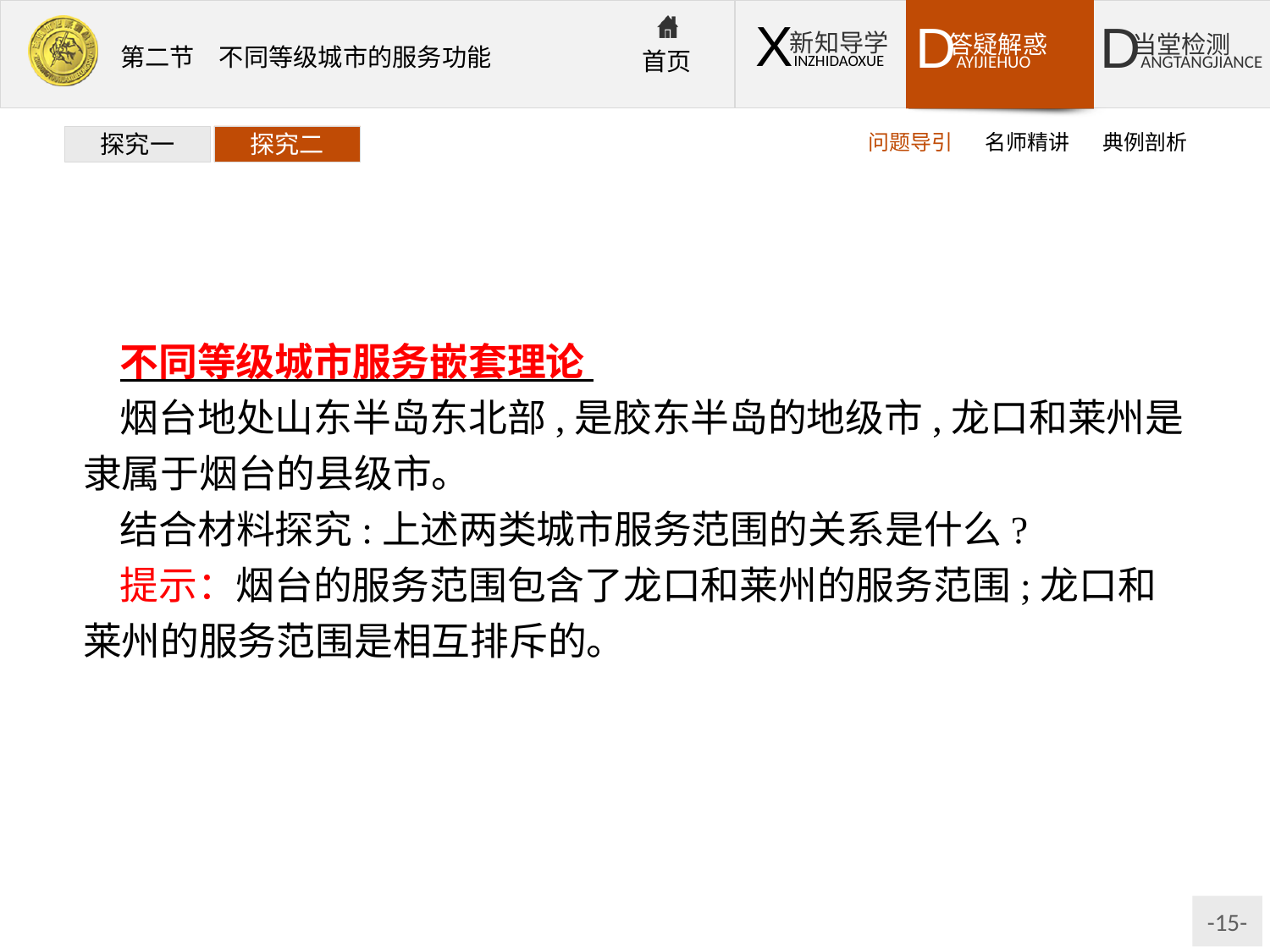

问题导引
名师精讲
典例剖析
探究一
探究二
不同等级城市服务嵌套理论
烟台地处山东半岛东北部,是胶东半岛的地级市,龙口和莱州是隶属于烟台的县级市。
结合材料探究:上述两类城市服务范围的关系是什么?
提示：烟台的服务范围包含了龙口和莱州的服务范围;龙口和莱州的服务范围是相互排斥的。